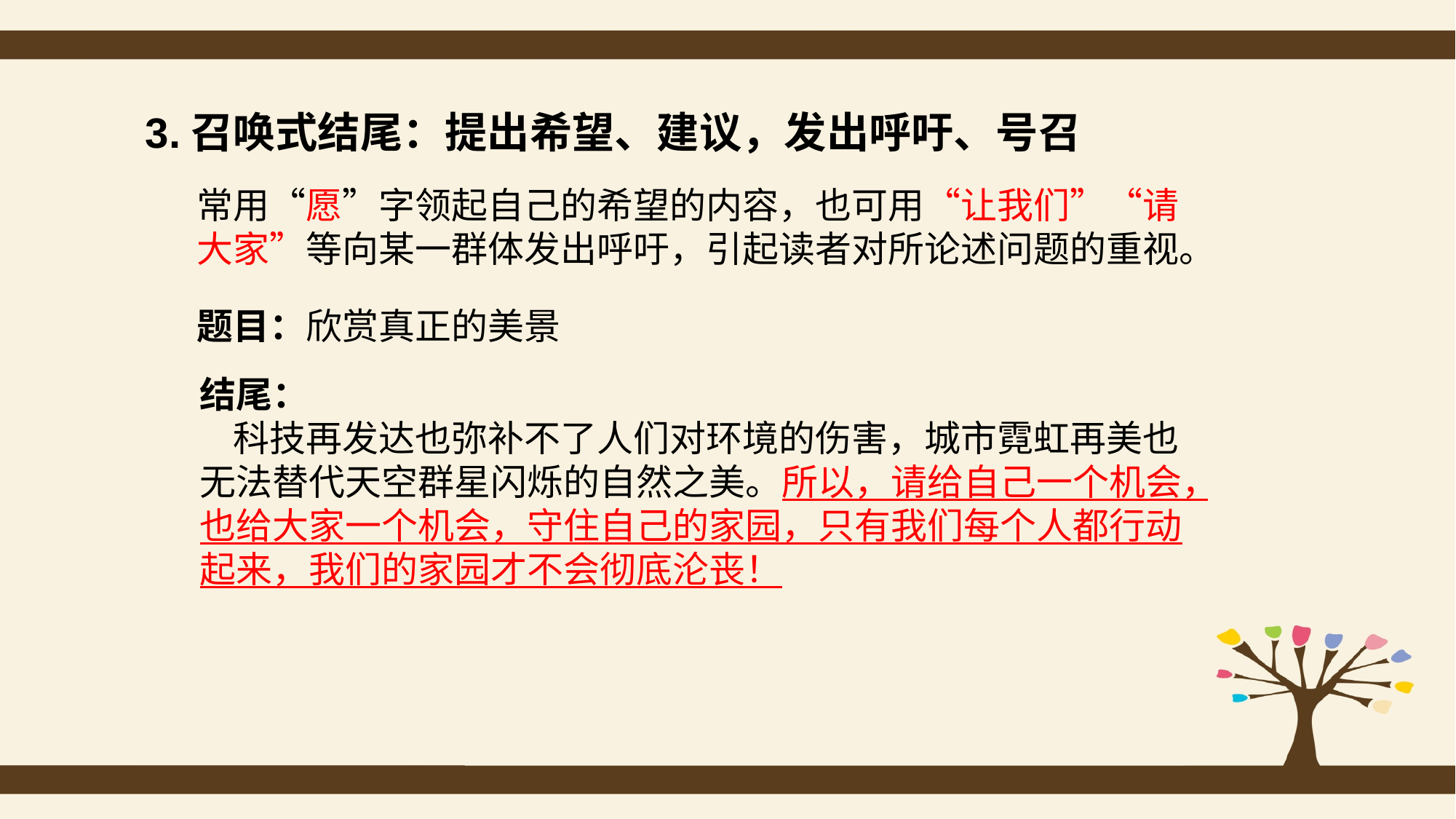

3.召唤式结尾：提出希望、建议，发出呼吁、号召
常用“愿”字领起自己的希望的内容，也可用“让我们”“请大家”等向某一群体发出呼吁，引起读者对所论述问题的重视。
题目：欣赏真正的美景
结尾：
   科技再发达也弥补不了人们对环境的伤害，城市霓虹再美也无法替代天空群星闪烁的自然之美。所以，请给自己一个机会，也给大家一个机会，守住自己的家园，只有我们每个人都行动起来，我们的家园才不会彻底沦丧！